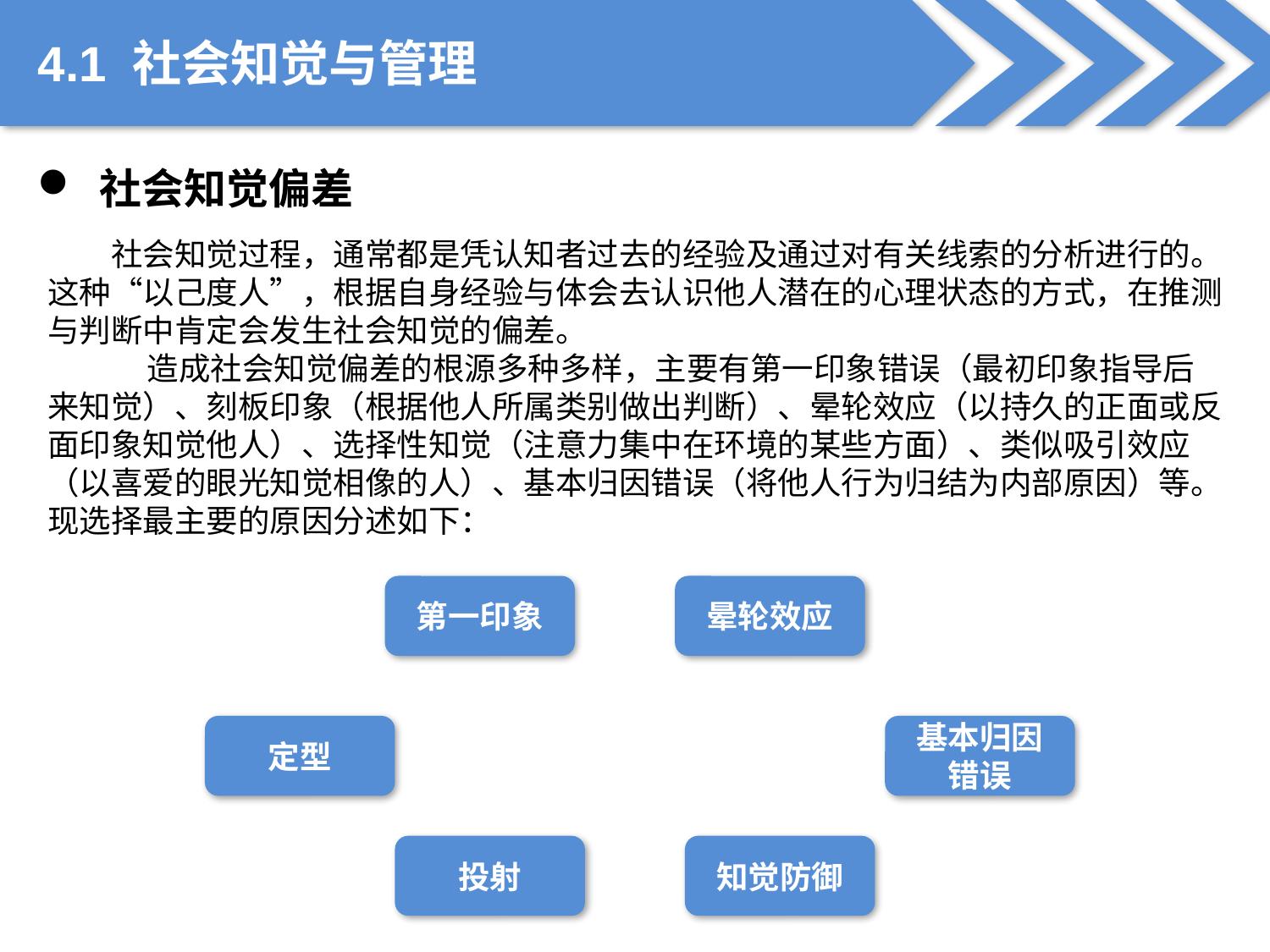

4.1 社会知觉与管理
 社会知觉偏差
社会知觉过程，通常都是凭认知者过去的经验及通过对有关线索的分析进行的。这种“以己度人”，根据自身经验与体会去认识他人潜在的心理状态的方式，在推测与判断中肯定会发生社会知觉的偏差。
    造成社会知觉偏差的根源多种多样，主要有第一印象错误（最初印象指导后来知觉）、刻板印象（根据他人所属类别做出判断）、晕轮效应（以持久的正面或反面印象知觉他人）、选择性知觉（注意力集中在环境的某些方面）、类似吸引效应（以喜爱的眼光知觉相像的人）、基本归因错误（将他人行为归结为内部原因）等。现选择最主要的原因分述如下：
第一印象
晕轮效应
定型
基本归因错误
投射
知觉防御